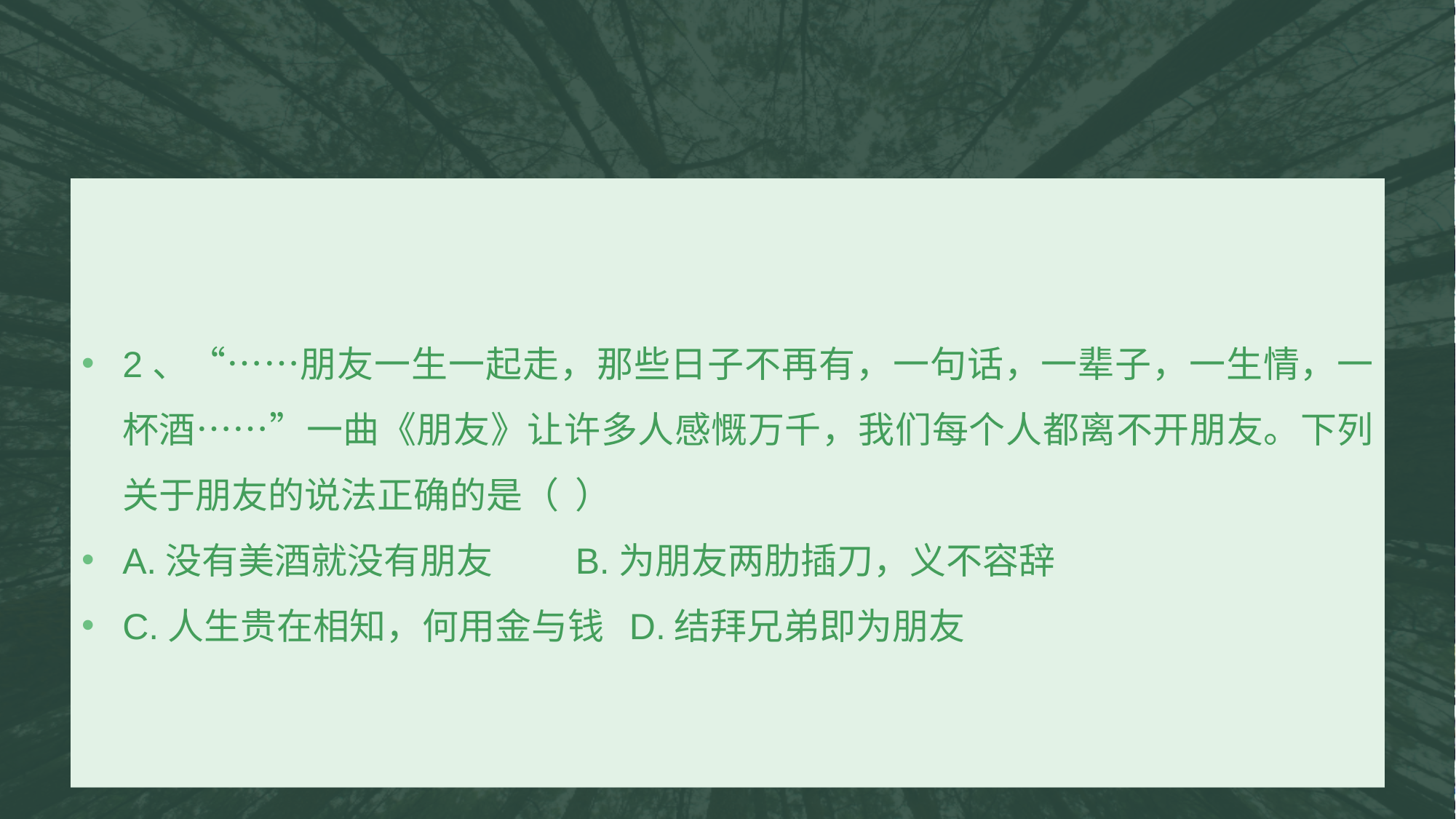

2、“……朋友一生一起走，那些日子不再有，一句话，一辈子，一生情，一杯酒……”一曲《朋友》让许多人感慨万千，我们每个人都离不开朋友。下列关于朋友的说法正确的是（  ）
A.没有美酒就没有朋友         B.为朋友两肋插刀，义不容辞
C.人生贵在相知，何用金与钱  D.结拜兄弟即为朋友